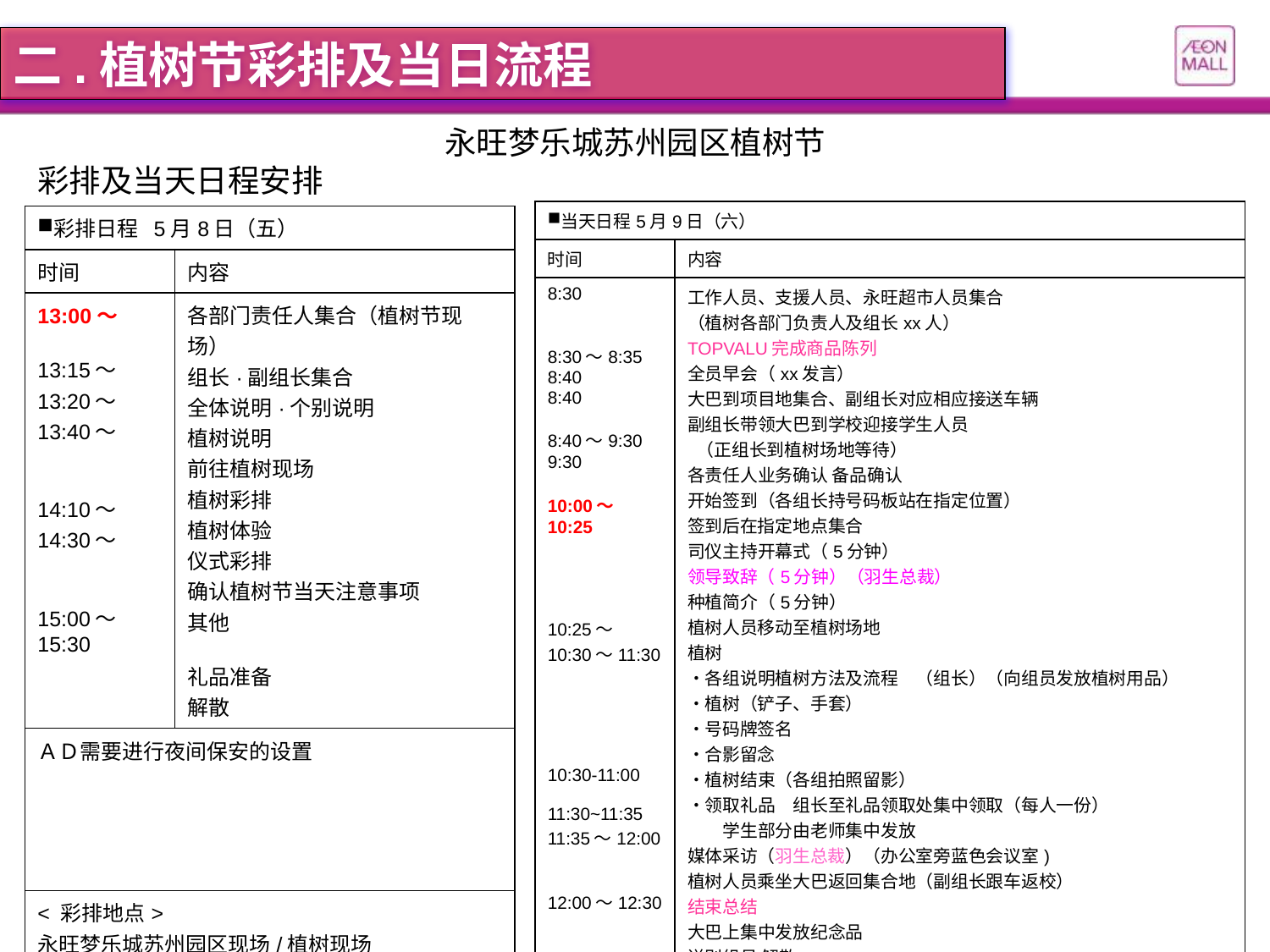

二.植树节彩排及当日流程
永旺梦乐城苏州园区植树节
彩排及当天日程安排
| 当天日程5月9日（六） |  |
| --- | --- |
| 时间 | 内容 |
| 8:30 8:30～8:35 8:40 8:40 8:40～9:30 9:30 10:00～10:25 10:25～ 10:30～11:30 10:30-11:00 11:30~11:35 11:35～12:00 12:00～12:30 | 工作人员、支援人员、永旺超市人员集合 （植树各部门负责人及组长xx人） TOPVALU完成商品陈列 全员早会（xx发言） 大巴到项目地集合、副组长对应相应接送车辆 副组长带领大巴到学校迎接学生人员 （正组长到植树场地等待） 各责任人业务确认 备品确认 开始签到（各组长持号码板站在指定位置） 签到后在指定地点集合 司仪主持开幕式（5分钟） 领导致辞（5分钟）（羽生总裁） 种植简介（5分钟） 植树人员移动至植树场地 植树 ・各组说明植树方法及流程　（组长）（向组员发放植树用品） ・植树（铲子、手套） ・号码牌签名 ・合影留念 ・植树结束（各组拍照留影） ・领取礼品　组长至礼品领取处集中领取（每人一份） 　　学生部分由老师集中发放 媒体采访（羽生总裁）（办公室旁蓝色会议室) 植树人员乘坐大巴返回集合地（副组长跟车返校） 结束总结 大巴上集中发放纪念品 送别组员 解散 会场整理清理（垃圾清理 备品回收） 确认植树活动全部结束 |
| 彩排日程 5月8日（五） |  |
| --- | --- |
| 时间 | 内容 |
| 13:00～ 13:15～ 13:20～ 13:40～ 14:10～ 14:30～ 15:00～ 15:30 | 各部门责任人集合（植树节现场） 组长·副组长集合 全体说明·个别说明 植树说明 前往植树现场 植树彩排 植树体验 仪式彩排 确认植树节当天注意事项 其他 礼品准备 解散 |
| ＡＤ需要进行夜间保安的设置 |  |
| < 彩排地点> 永旺梦乐城苏州园区现场/植树现场 |  |

6